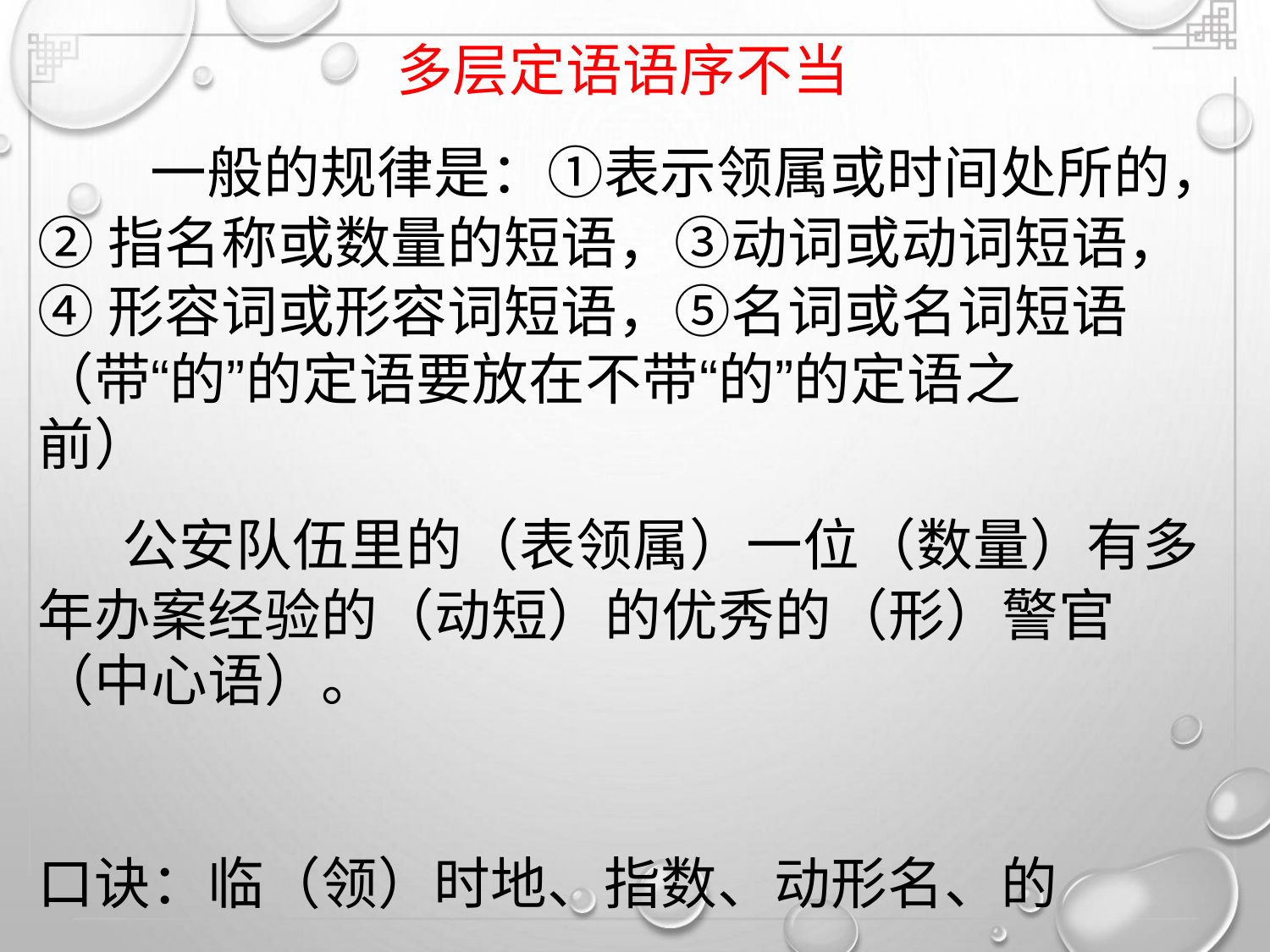

多层定语语序不当
一般的规律是：①表示领属或时间处所的，
②指名称或数量的短语，③动词或动词短语，
④形容词或形容词短语，⑤名词或名词短语
（带“的”的定语要放在不带“的”的定语之
前）
公安队伍里的（表领属）一位（数量）有多
年办案经验的（动短）的优秀的（形）警官
（中心语）。
口诀：临（领）时地、指数、动形名、的